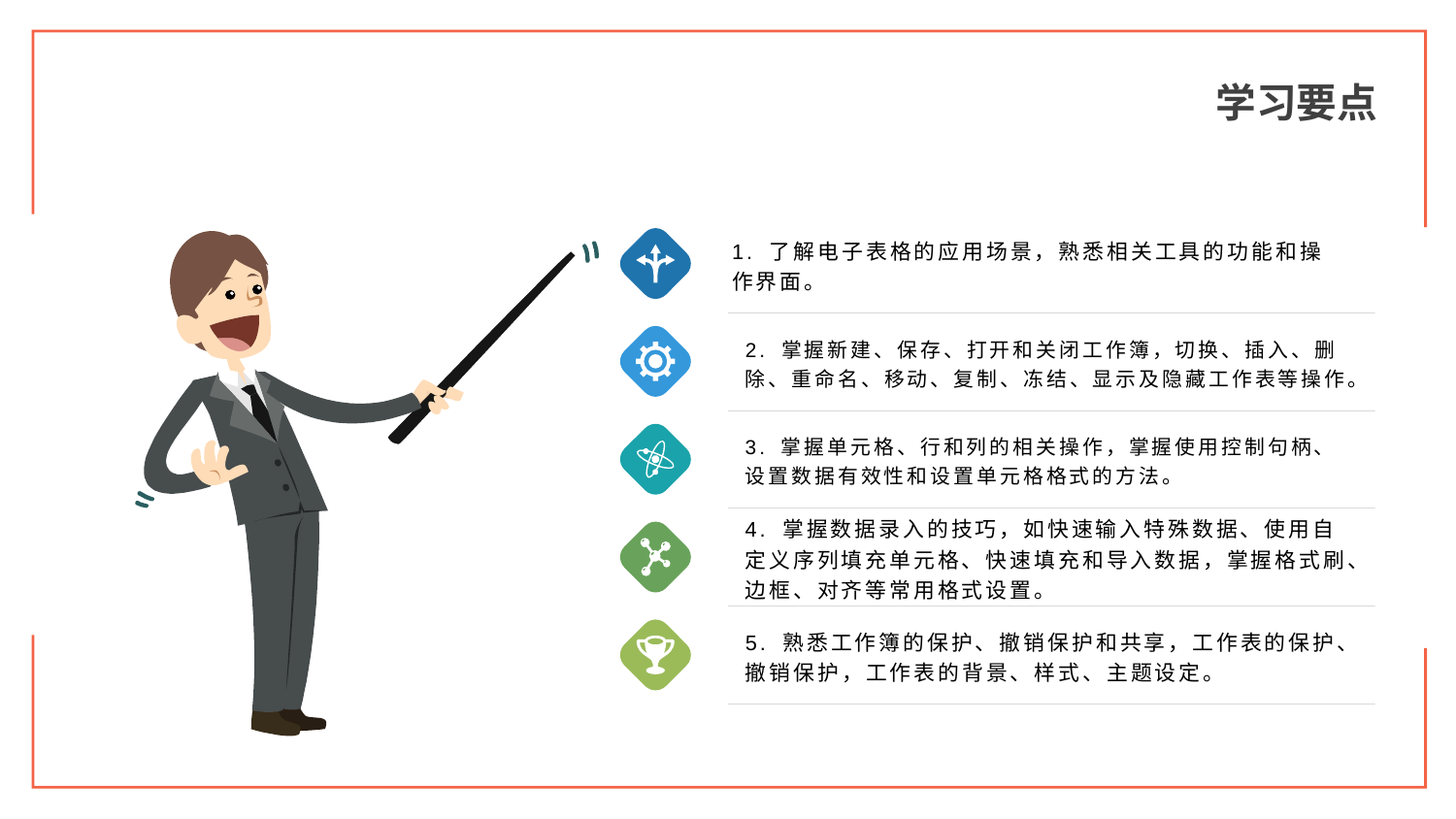

学习要点
1. 了解电子表格的应用场景，熟悉相关工具的功能和操作界面。

2. 掌握新建、保存、打开和关闭工作簿，切换、插入、删除、重命名、移动、复制、冻结、显示及隐藏工作表等操作。

3. 掌握单元格、行和列的相关操作，掌握使用控制句柄、设置数据有效性和设置单元格格式的方法。

4. 掌握数据录入的技巧，如快速输入特殊数据、使用自定义序列填充单元格、快速填充和导入数据，掌握格式刷、边框、对齐等常用格式设置。

5. 熟悉工作簿的保护、撤销保护和共享，工作表的保护、撤销保护，工作表的背景、样式、主题设定。